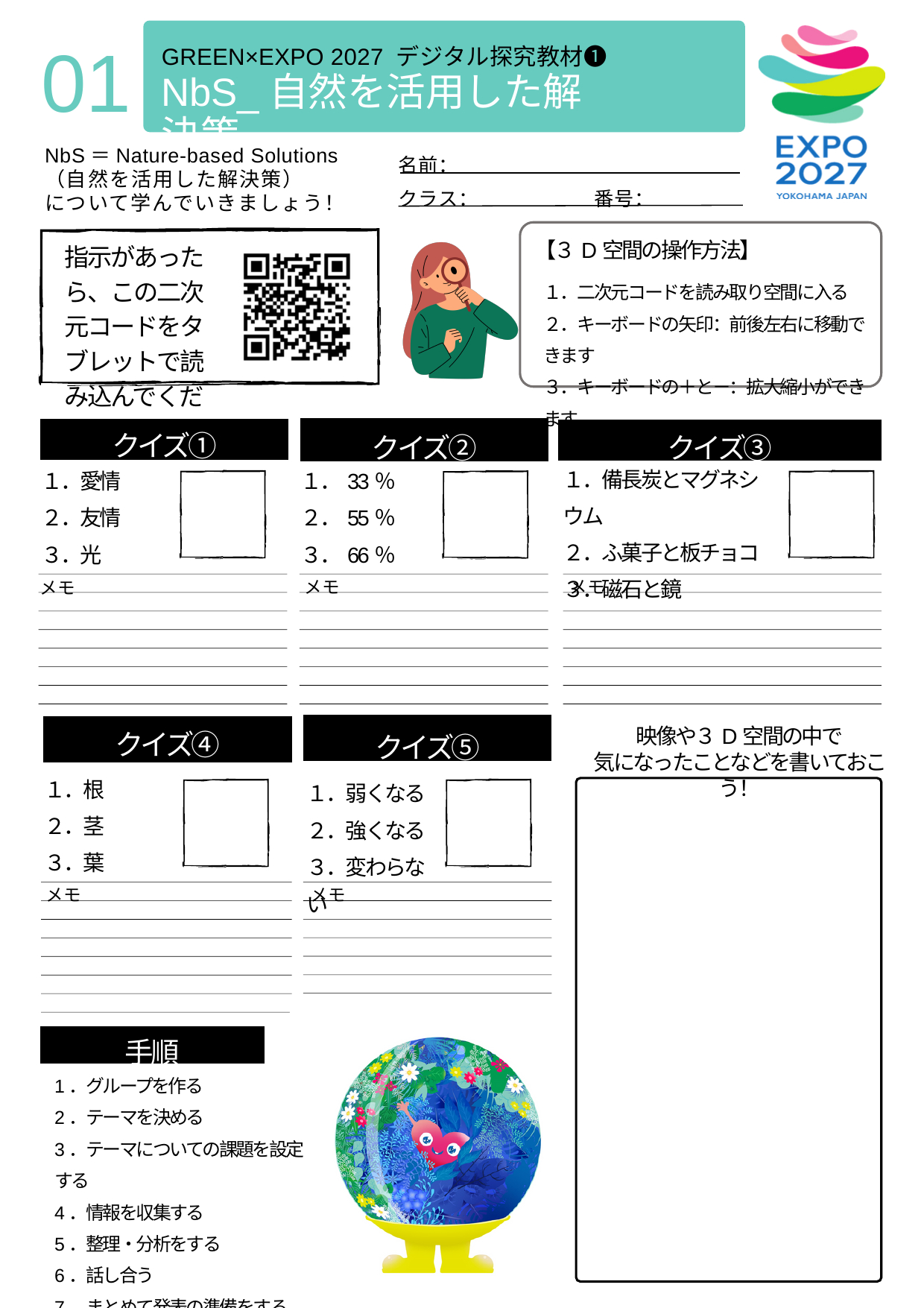

01

GREEN×EXPO 2027 デジタル探究教材❶
NbS_自然を活用した解決策
名前：
NbS＝Nature-based Solutions
（自然を活用した解決策）
について学んでいきましょう！
クラス：
番号：

【３D空間の操作方法】

指示があったら、この二次元コードをタブレットで読み込んでください

１．二次元コードを読み取り空間に入る
２．キーボードの矢印：前後左右に移動できます
３．キーボードの＋と－：拡大縮小ができます
クイズ①

クイズ②

クイズ③
１．備長炭とマグネシウム
２．ふ菓子と板チョコ
３．磁石と鏡
１．愛情
２．友情
３．光
１．33％
２．55％
３．66％

メモ
メモ
メモ

クイズ⑤

クイズ④
映像や３D空間の中で
気になったことなどを書いておこう！
１．根
２．茎
３．葉
１．弱くなる
２．強くなる
３．変わらない

メモ
メモ

手順

1．グループを作る
2．テーマを決める
3．テーマについての課題を設定する
4．情報を収集する
5．整理・分析をする
6．話し合う
7．まとめて発表の準備をする